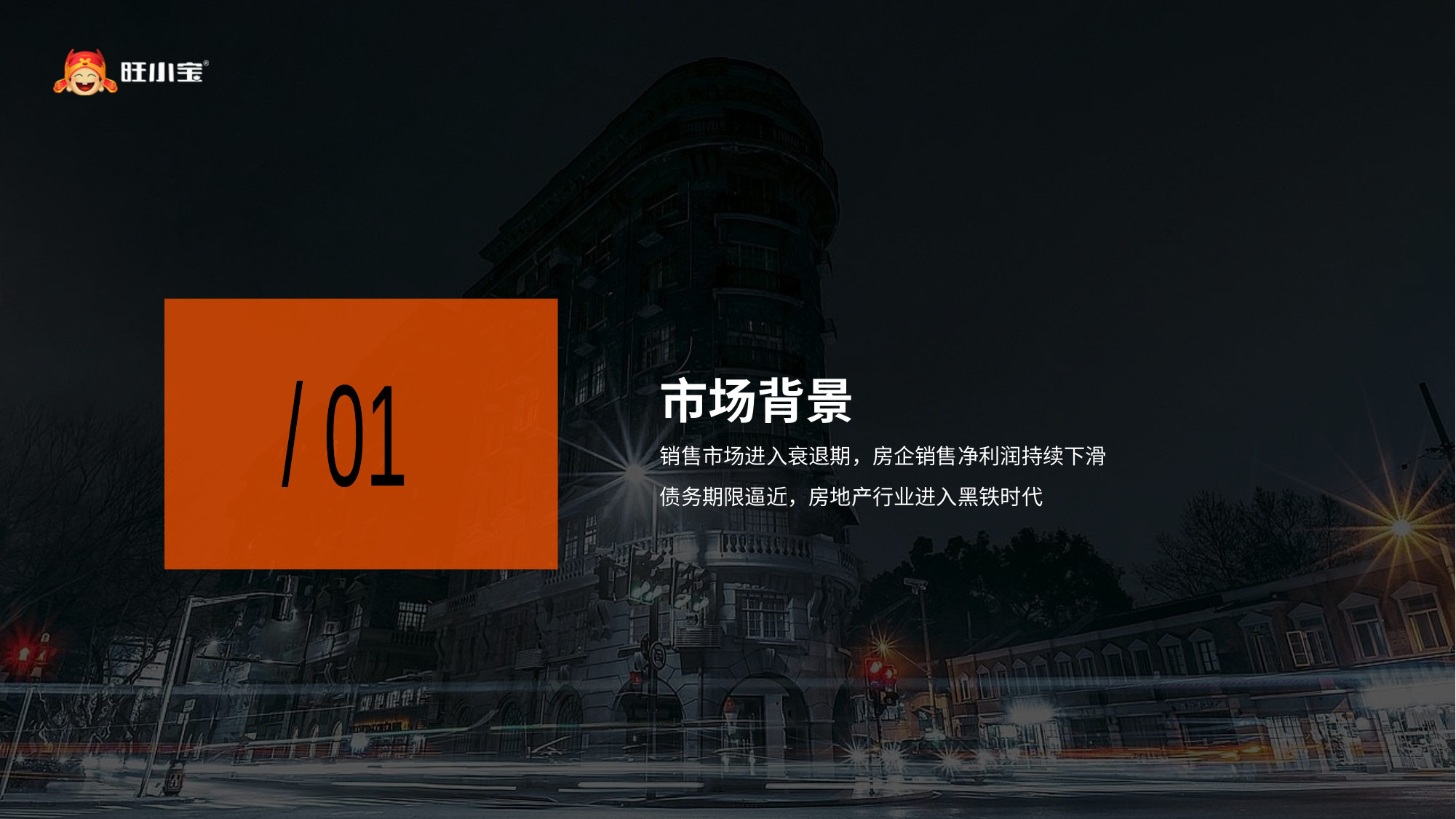

# 市场背景
/ 01
销售市场进入衰退期，房企销售净利润持续下滑
债务期限逼近，房地产行业进入黑铁时代